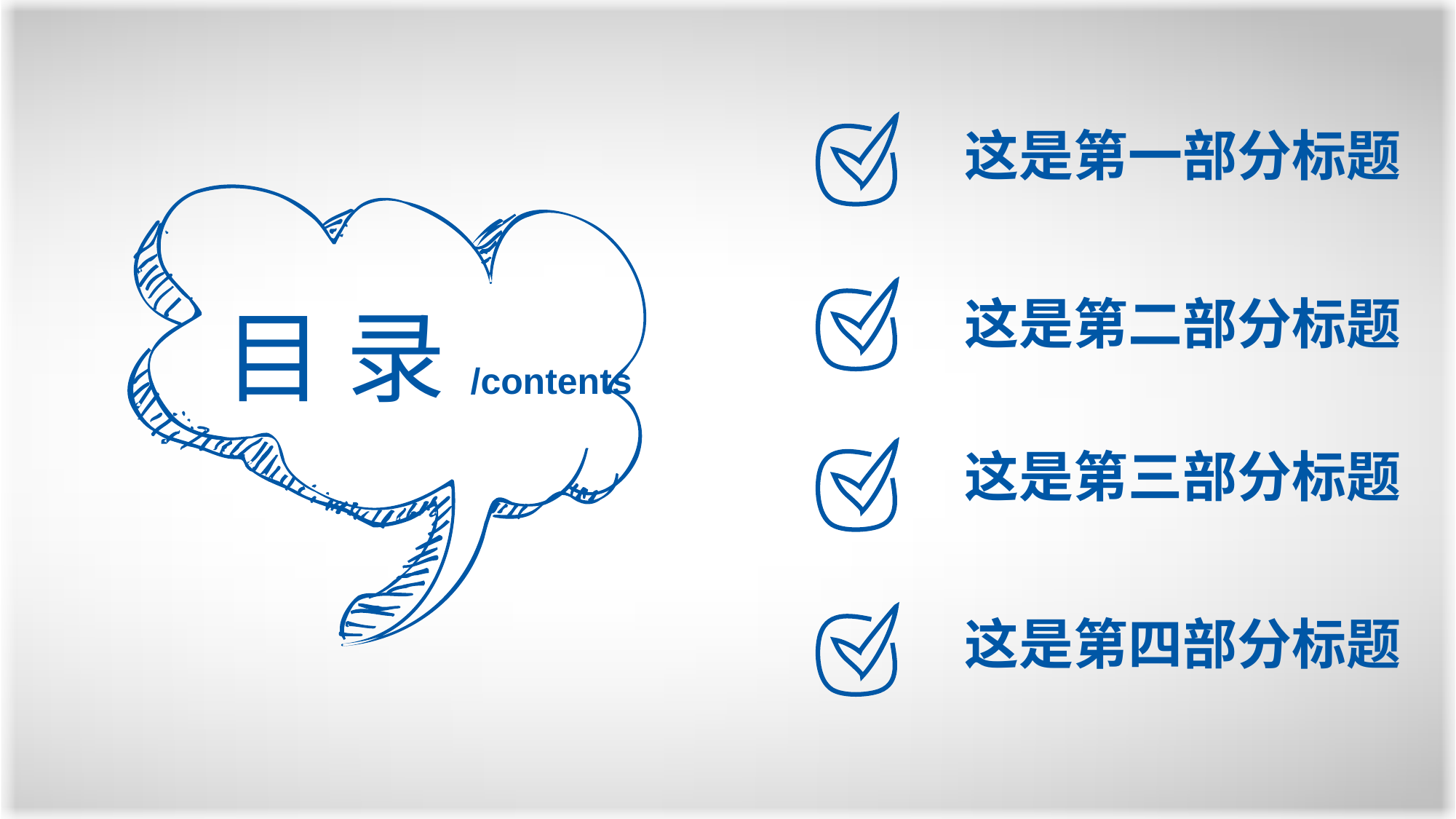

这是第一部分标题

这是第二部分标题
目 录/contents

这是第三部分标题

这是第四部分标题